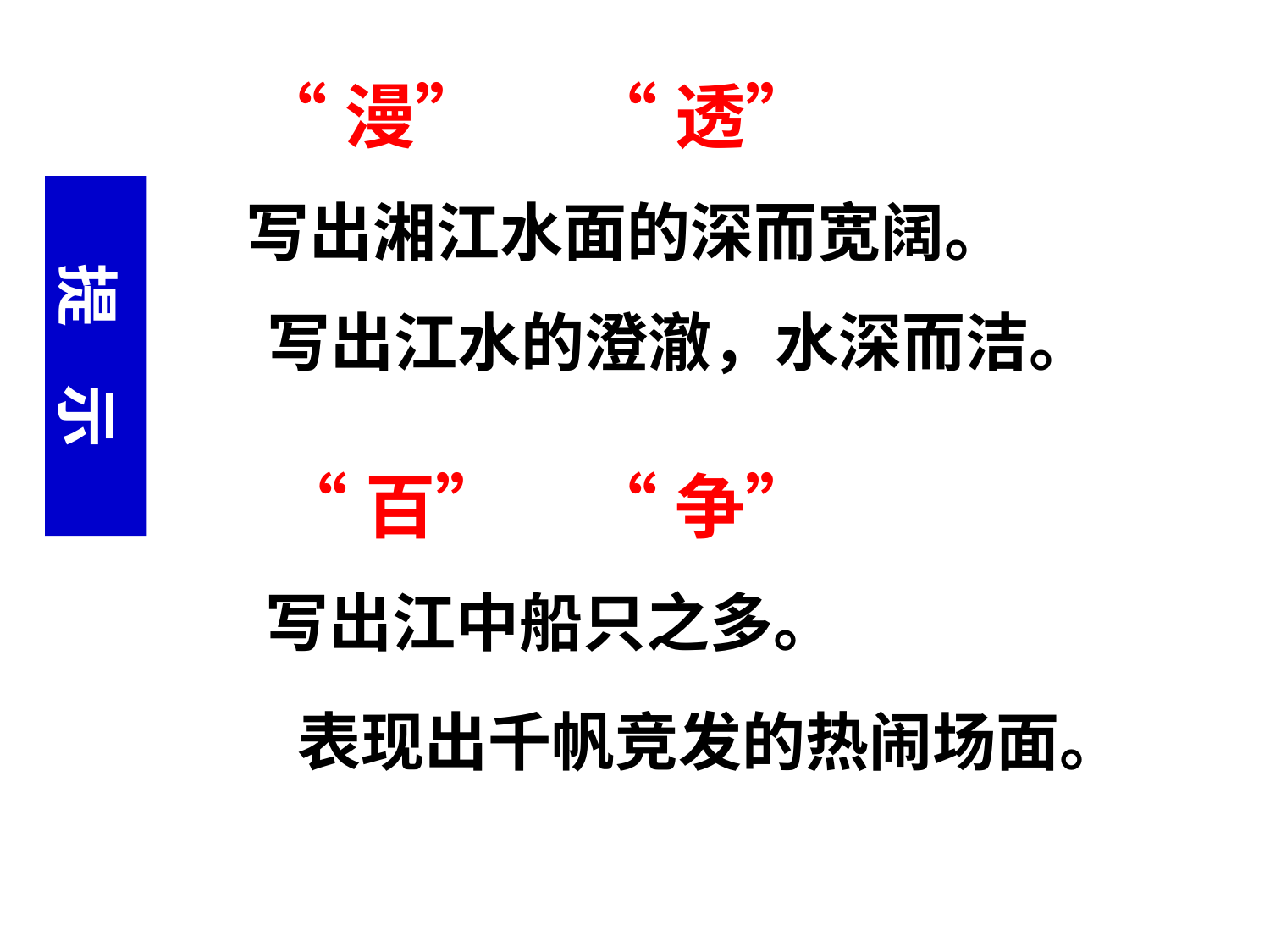

“漫”
“透”
提    示
   写出湘江水面的深而宽阔。
写出江水的澄澈，水深而洁。
“百”
“争”
    写出江中船只之多。
表现出千帆竞发的热闹场面。
27